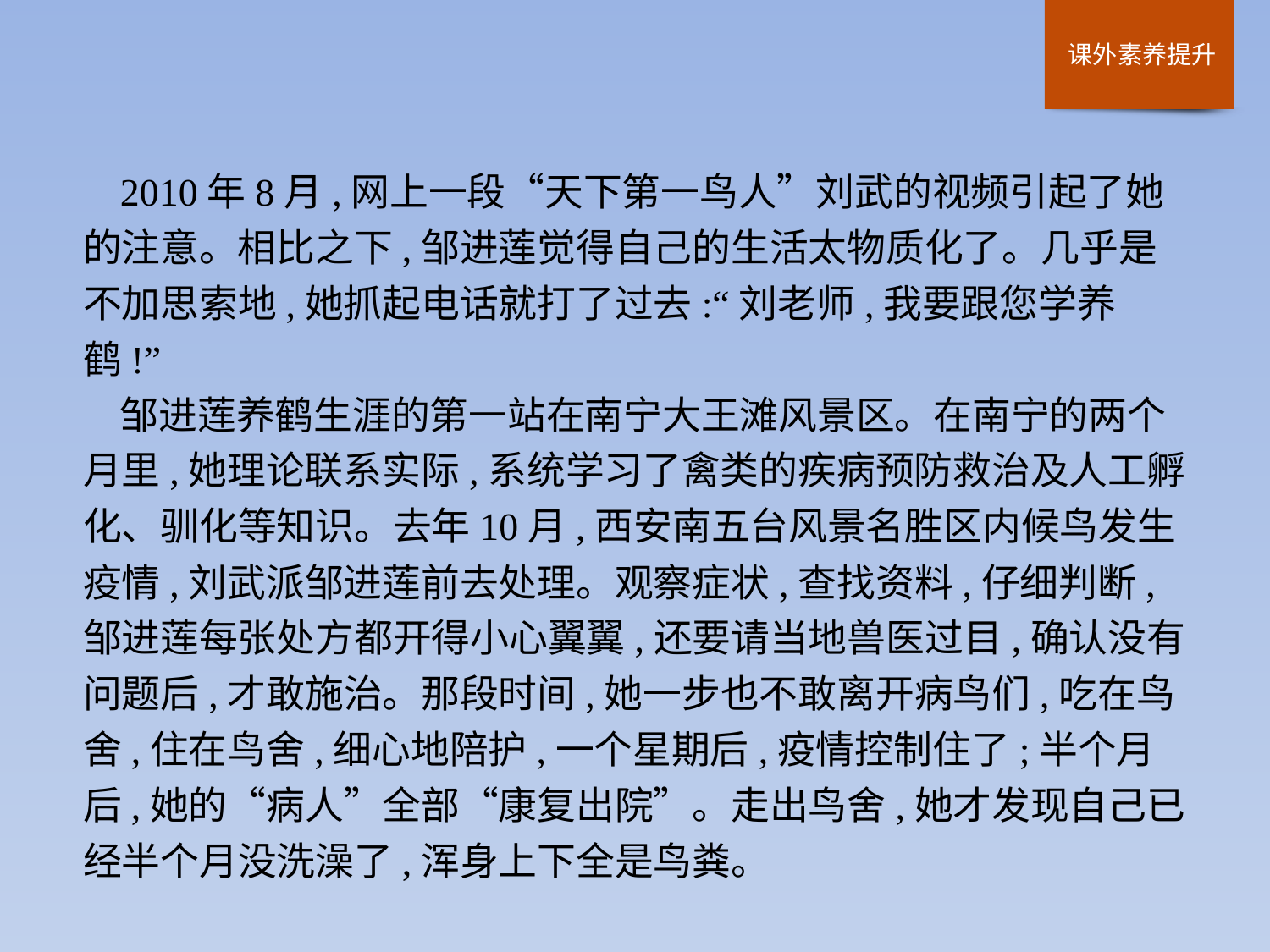

2010年8月,网上一段“天下第一鸟人”刘武的视频引起了她的注意。相比之下,邹进莲觉得自己的生活太物质化了。几乎是不加思索地,她抓起电话就打了过去:“刘老师,我要跟您学养鹤!”
邹进莲养鹤生涯的第一站在南宁大王滩风景区。在南宁的两个月里,她理论联系实际,系统学习了禽类的疾病预防救治及人工孵化、驯化等知识。去年10月,西安南五台风景名胜区内候鸟发生疫情,刘武派邹进莲前去处理。观察症状,查找资料,仔细判断,邹进莲每张处方都开得小心翼翼,还要请当地兽医过目,确认没有问题后,才敢施治。那段时间,她一步也不敢离开病鸟们,吃在鸟舍,住在鸟舍,细心地陪护,一个星期后,疫情控制住了;半个月后,她的“病人”全部“康复出院”。走出鸟舍,她才发现自己已经半个月没洗澡了,浑身上下全是鸟粪。